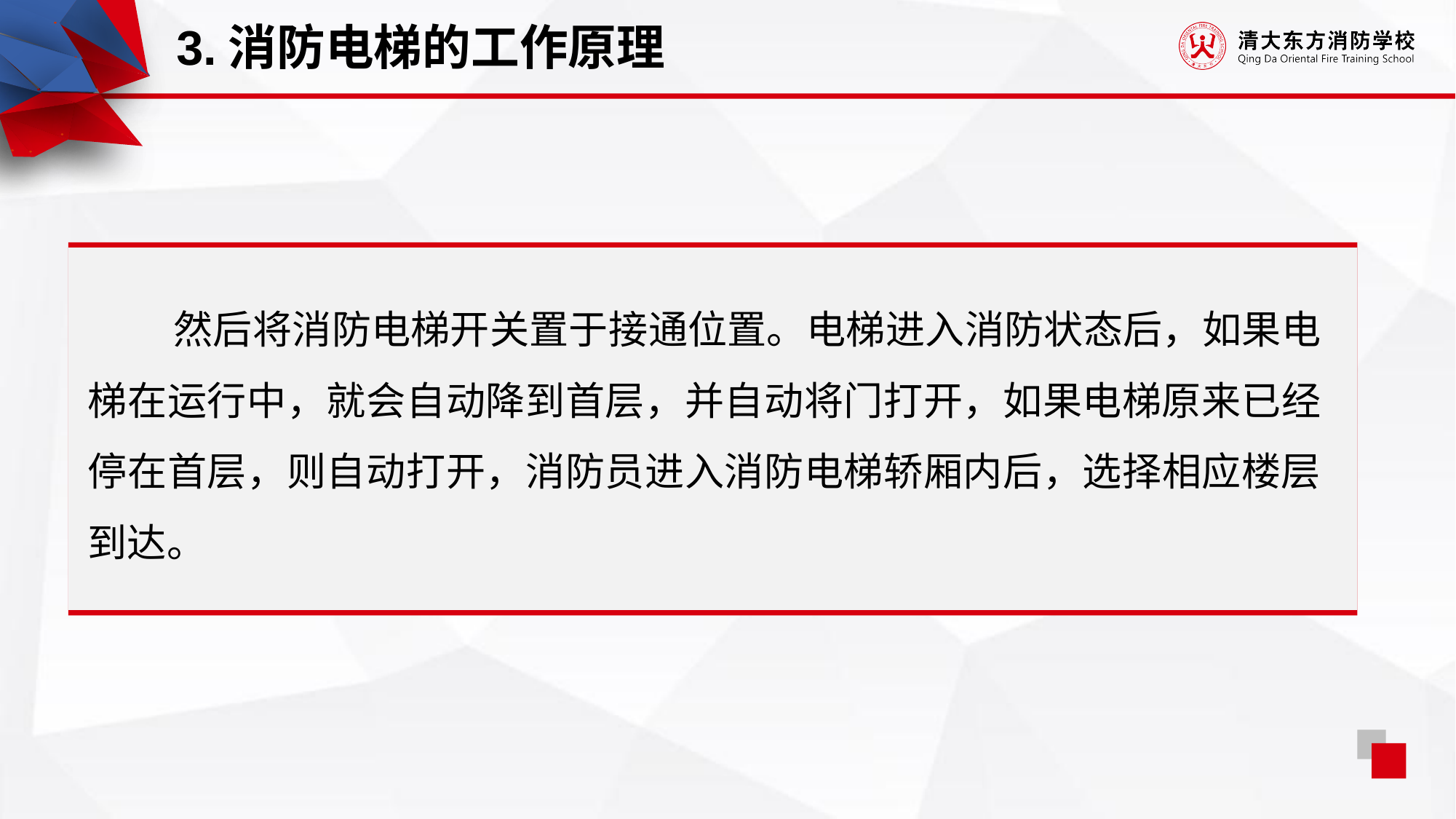

3.消防电梯的工作原理

然后将消防电梯开关置于接通位置。电梯进入消防状态后，如果电梯在运行中，就会自动降到首层，并自动将门打开，如果电梯原来已经停在首层，则自动打开，消防员进入消防电梯轿厢内后，选择相应楼层到达。